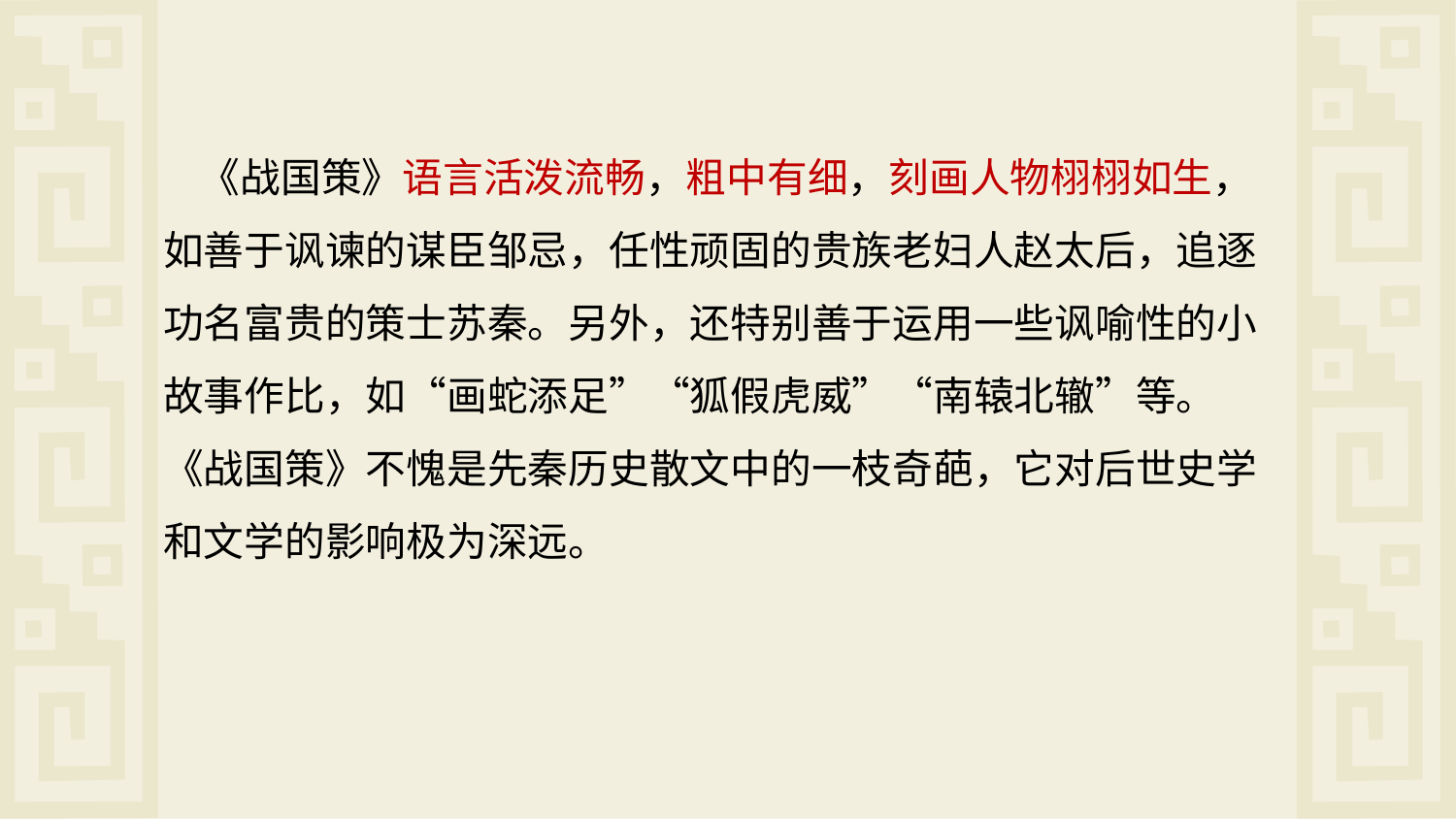

《战国策》语言活泼流畅，粗中有细，刻画人物栩栩如生，如善于讽谏的谋臣邹忌，任性顽固的贵族老妇人赵太后，追逐功名富贵的策士苏秦。另外，还特别善于运用一些讽喻性的小故事作比，如“画蛇添足”“狐假虎威”“南辕北辙”等。《战国策》不愧是先秦历史散文中的一枝奇葩，它对后世史学和文学的影响极为深远。